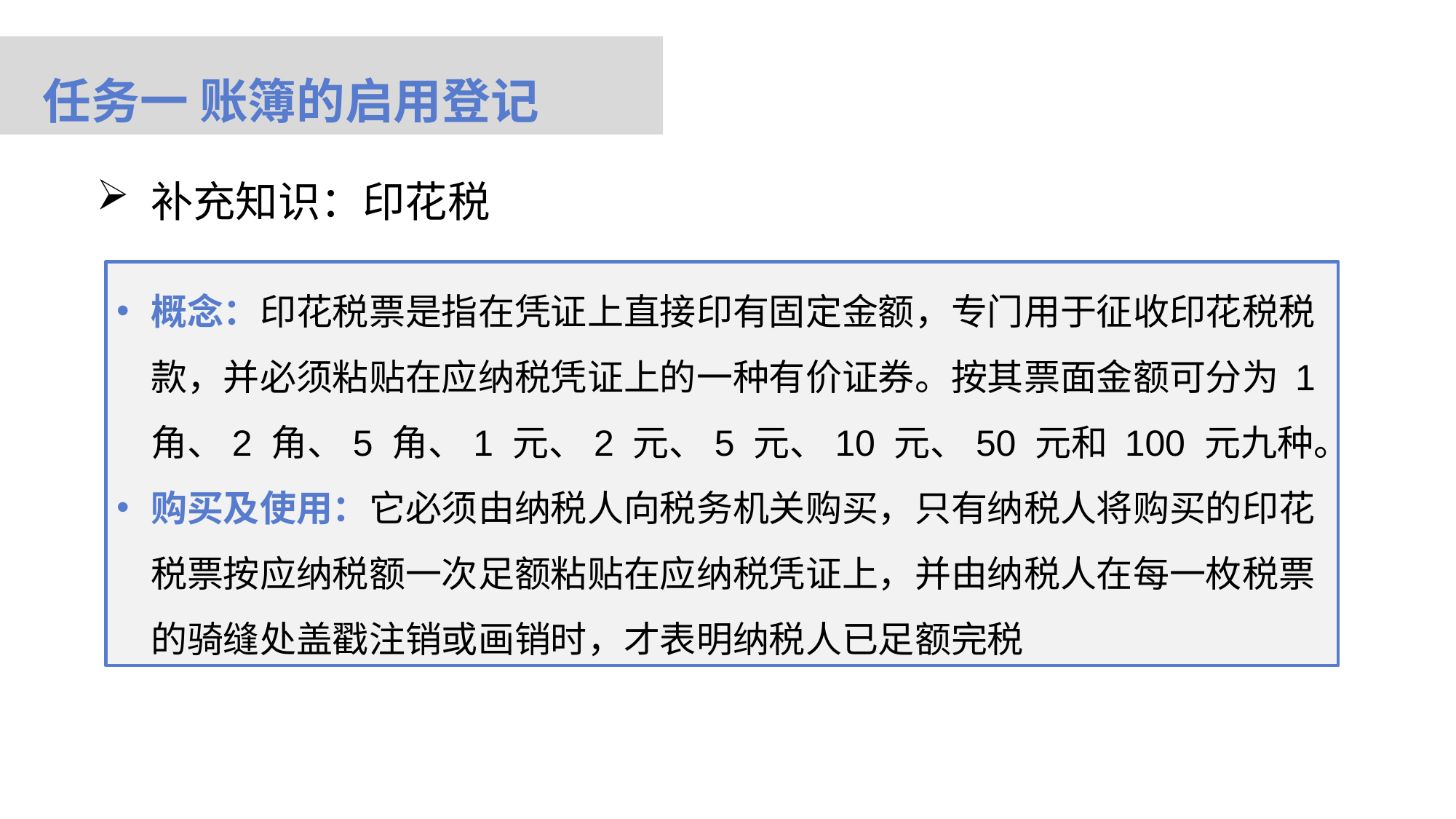

任务一 账簿的启用登记

补充知识：印花税
概念：印花税票是指在凭证上直接印有固定金额，专门用于征收印花税税款，并必须粘贴在应纳税凭证上的一种有价证券。按其票面金额可分为 1 角、2 角、5 角、1 元、2 元、5 元、10 元、50 元和 100 元九种。
购买及使用：它必须由纳税人向税务机关购买，只有纳税人将购买的印花税票按应纳税额一次足额粘贴在应纳税凭证上，并由纳税人在每一枚税票的骑缝处盖戳注销或画销时，才表明纳税人已足额完税

7